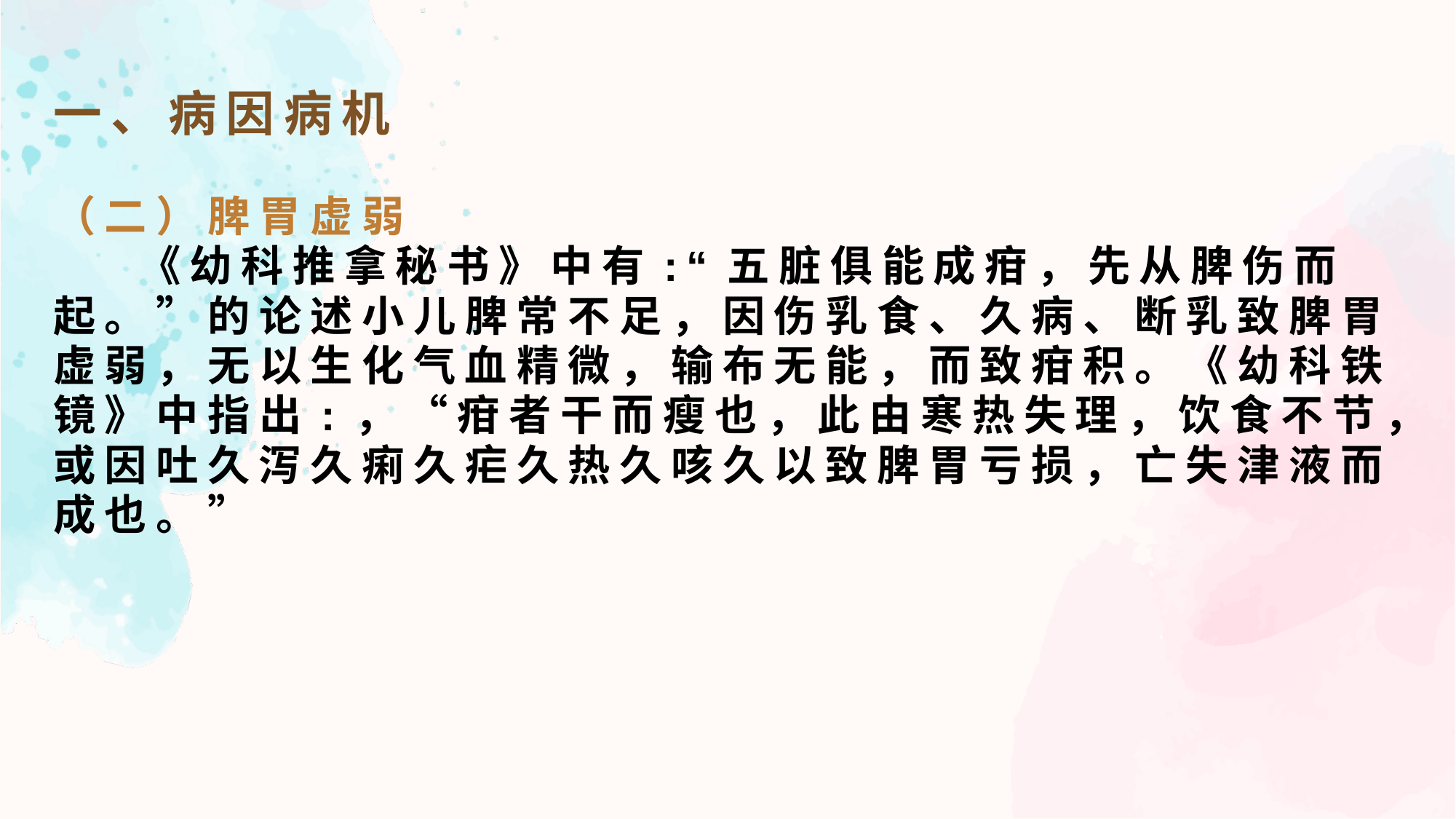

一、病因病机

（二）脾胃虚弱
    《幼科推拿秘书》中有:“五脏俱能成疳，先从脾伤而起。”的论述小儿脾常不足，因伤乳食、久病、断乳致脾胃虚弱，无以生化气血精微，输布无能，而致疳积。《幼科铁镜》中指出:，“疳者干而瘦也，此由寒热失理，饮食不节，或因吐久泻久痢久疟久热久咳久以致脾胃亏损，亡失津液而成也。”